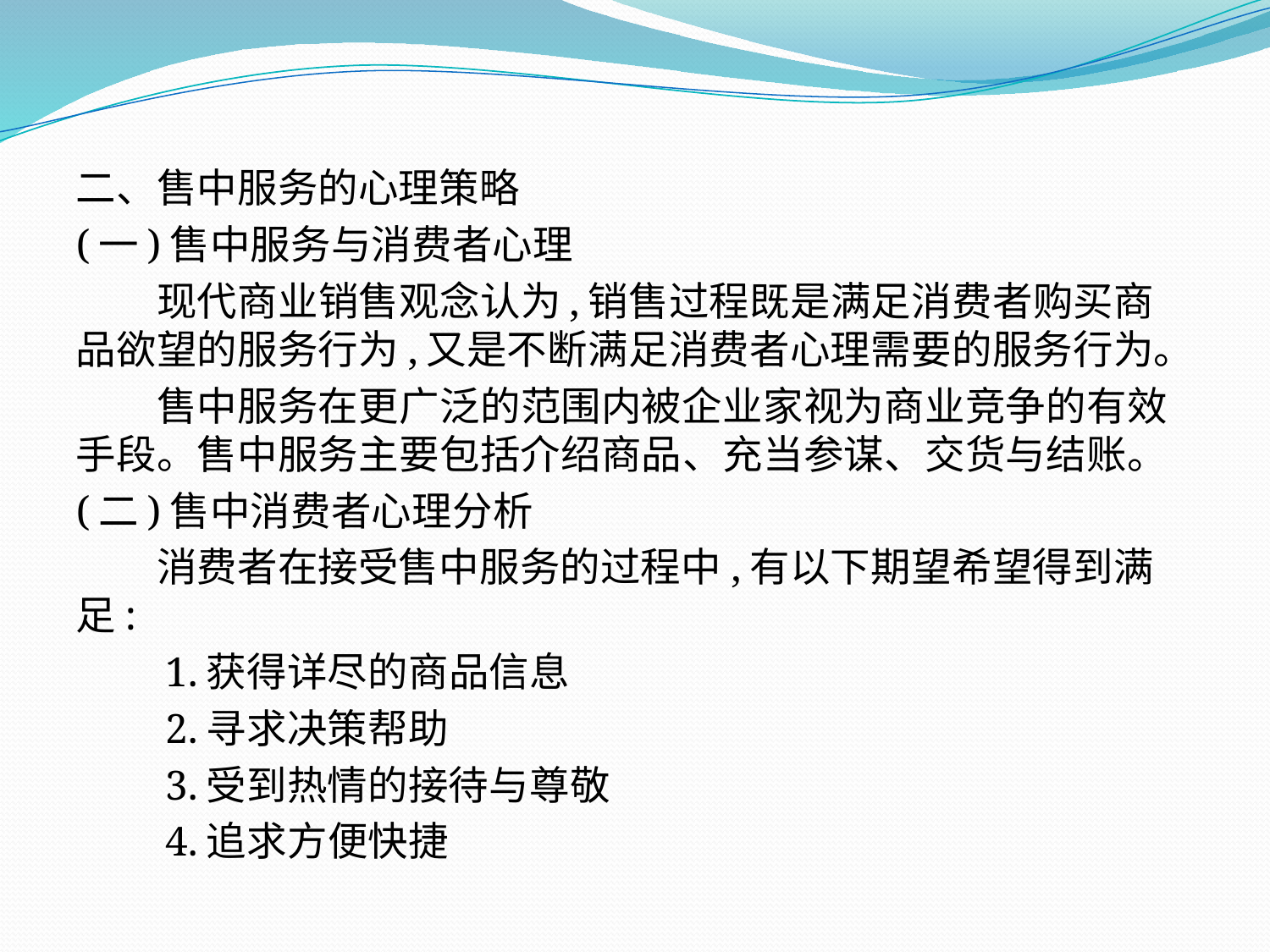

二、售中服务的心理策略
(一)售中服务与消费者心理
　　现代商业销售观念认为,销售过程既是满足消费者购买商品欲望的服务行为,又是不断满足消费者心理需要的服务行为。
　　售中服务在更广泛的范围内被企业家视为商业竞争的有效手段。售中服务主要包括介绍商品、充当参谋、交货与结账。
(二)售中消费者心理分析
　　消费者在接受售中服务的过程中,有以下期望希望得到满足:
　　1.获得详尽的商品信息
　　2.寻求决策帮助
　　3.受到热情的接待与尊敬
　　4.追求方便快捷